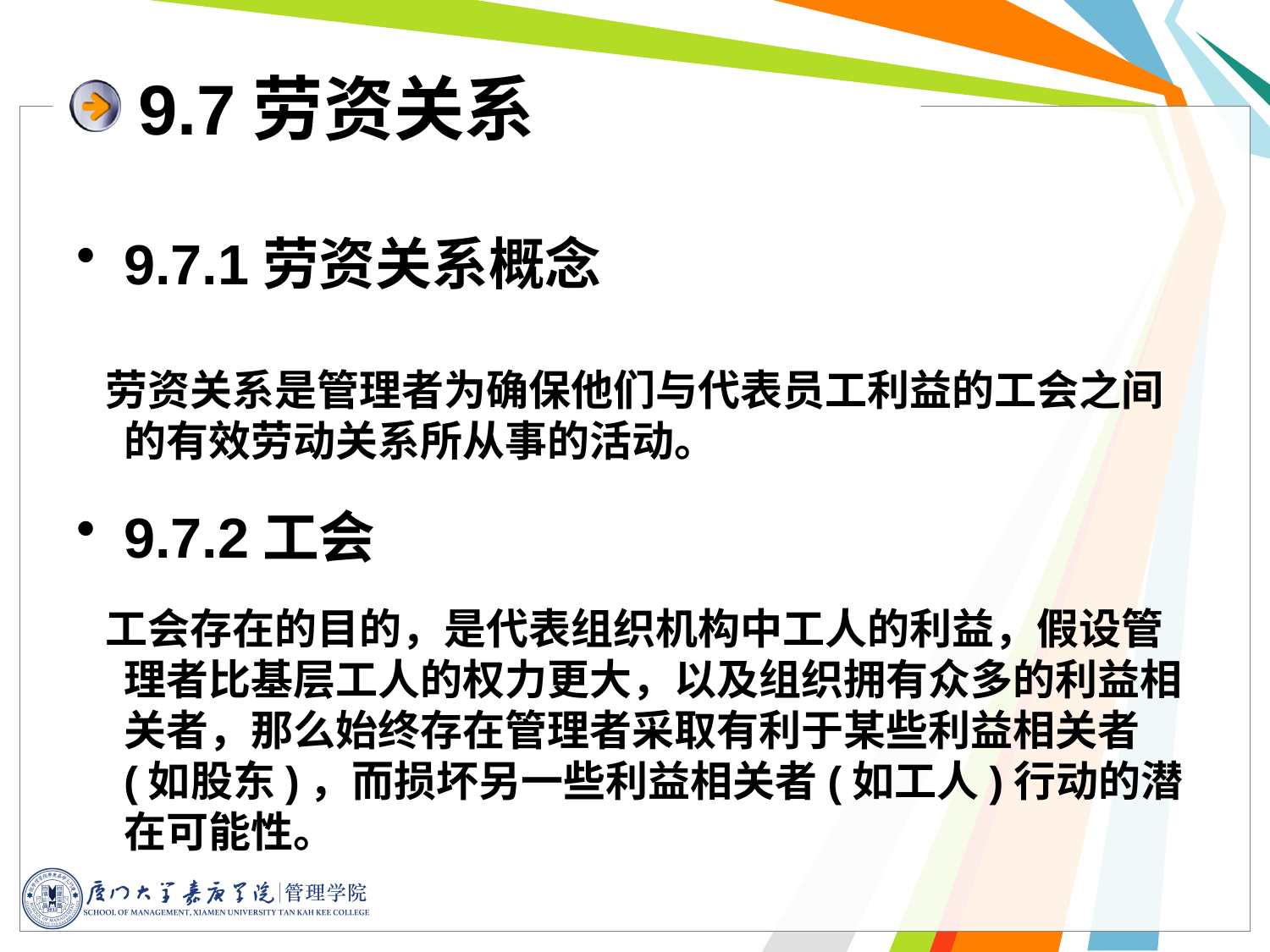

9.7劳资关系
9.7.1劳资关系概念

  劳资关系是管理者为确保他们与代表员工利益的工会之间的有效劳动关系所从事的活动。

9.7.2工会

  工会存在的目的，是代表组织机构中工人的利益，假设管理者比基层工人的权力更大，以及组织拥有众多的利益相关者，那么始终存在管理者采取有利于某些利益相关者(如股东)，而损坏另一些利益相关者(如工人)行动的潜在可能性。